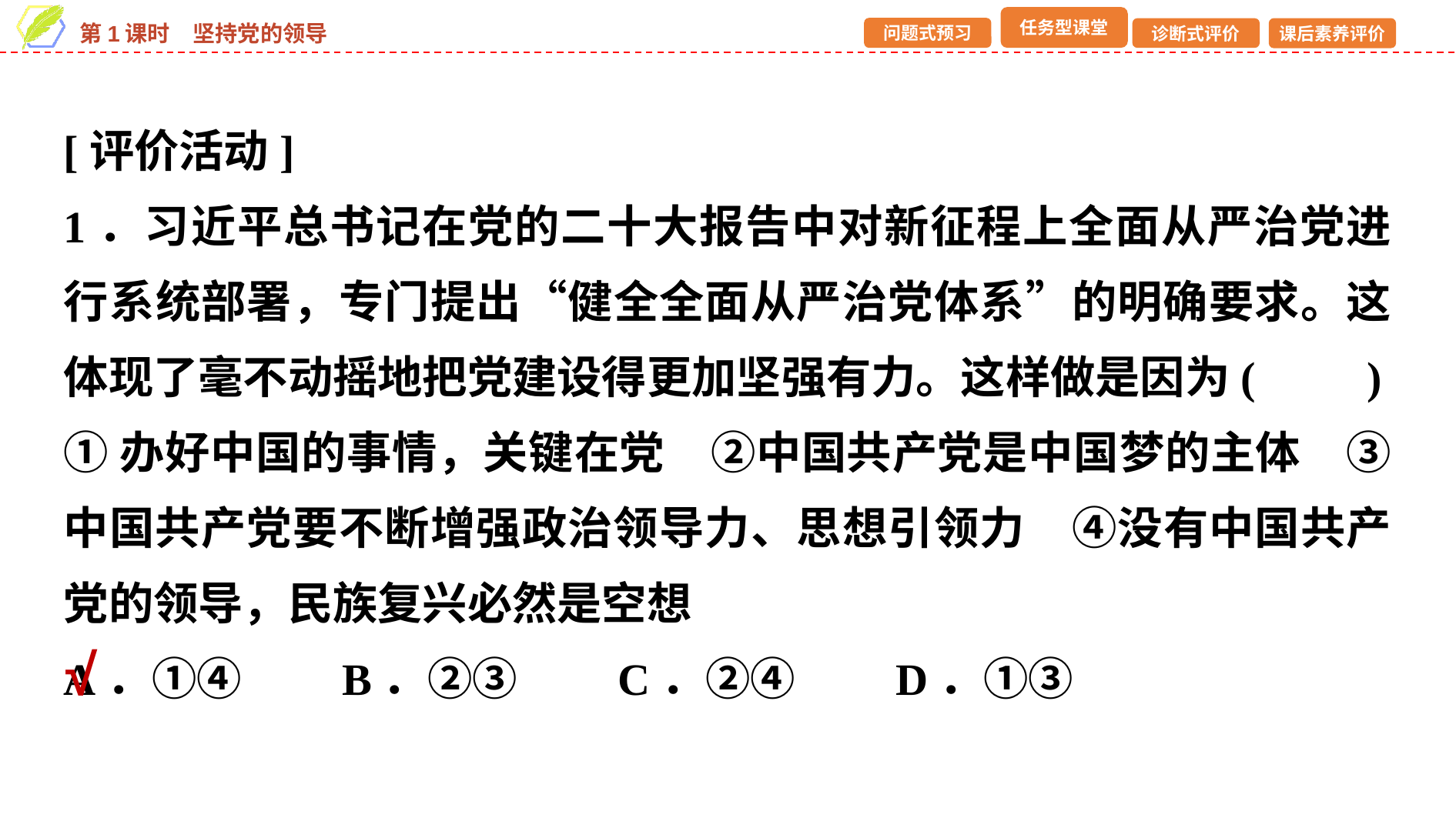

[评价活动]
1．习近平总书记在党的二十大报告中对新征程上全面从严治党进行系统部署，专门提出“健全全面从严治党体系”的明确要求。这体现了毫不动摇地把党建设得更加坚强有力。这样做是因为(　　)
①办好中国的事情，关键在党　②中国共产党是中国梦的主体　③中国共产党要不断增强政治领导力、思想引领力　④没有中国共产党的领导，民族复兴必然是空想
A．①④　　B．②③　　C．②④　　D．①③
√